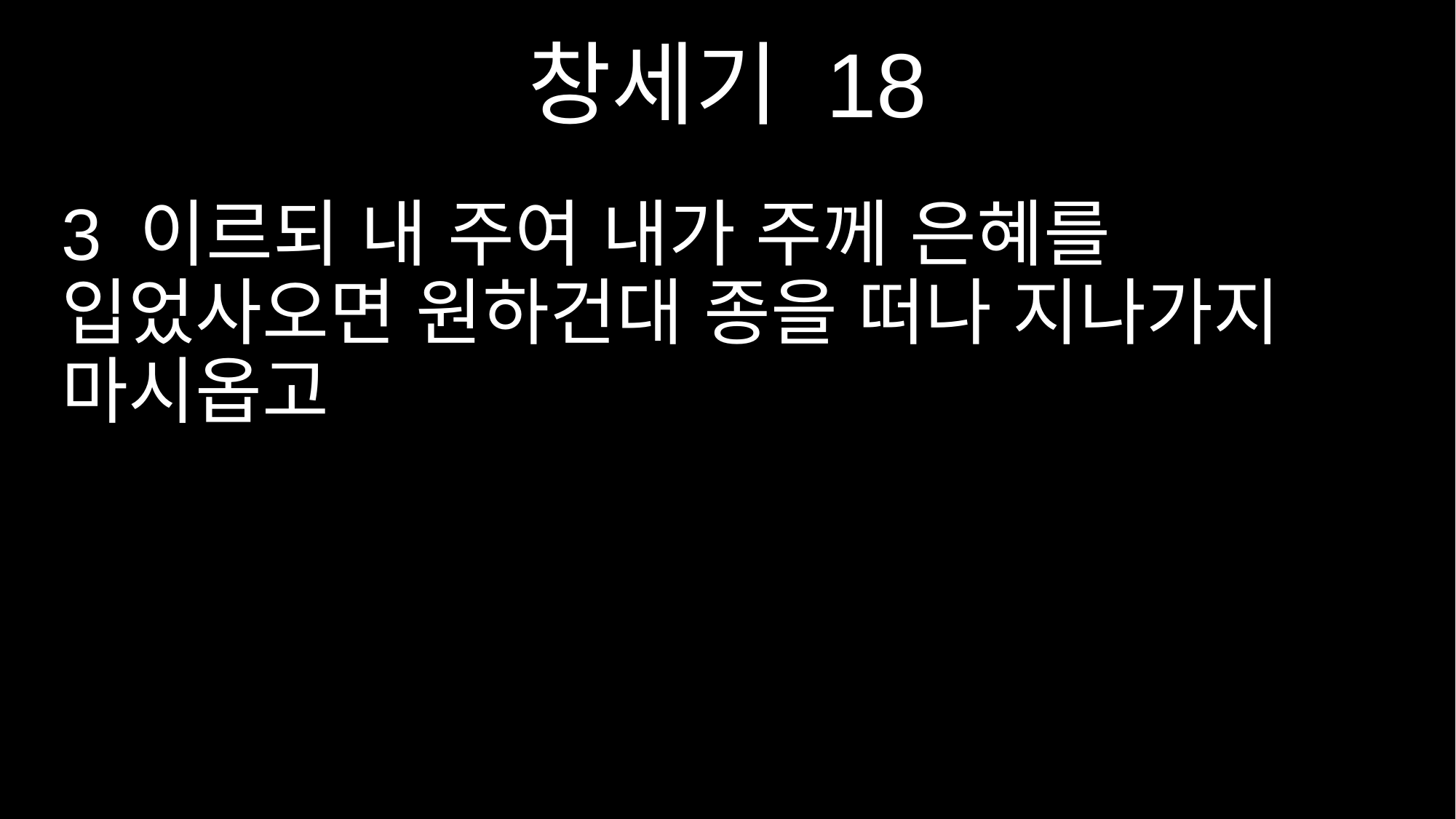

창세기 18
3 이르되 내 주여 내가 주께 은혜를 입었사오면 원하건대 종을 떠나 지나가지 마시옵고